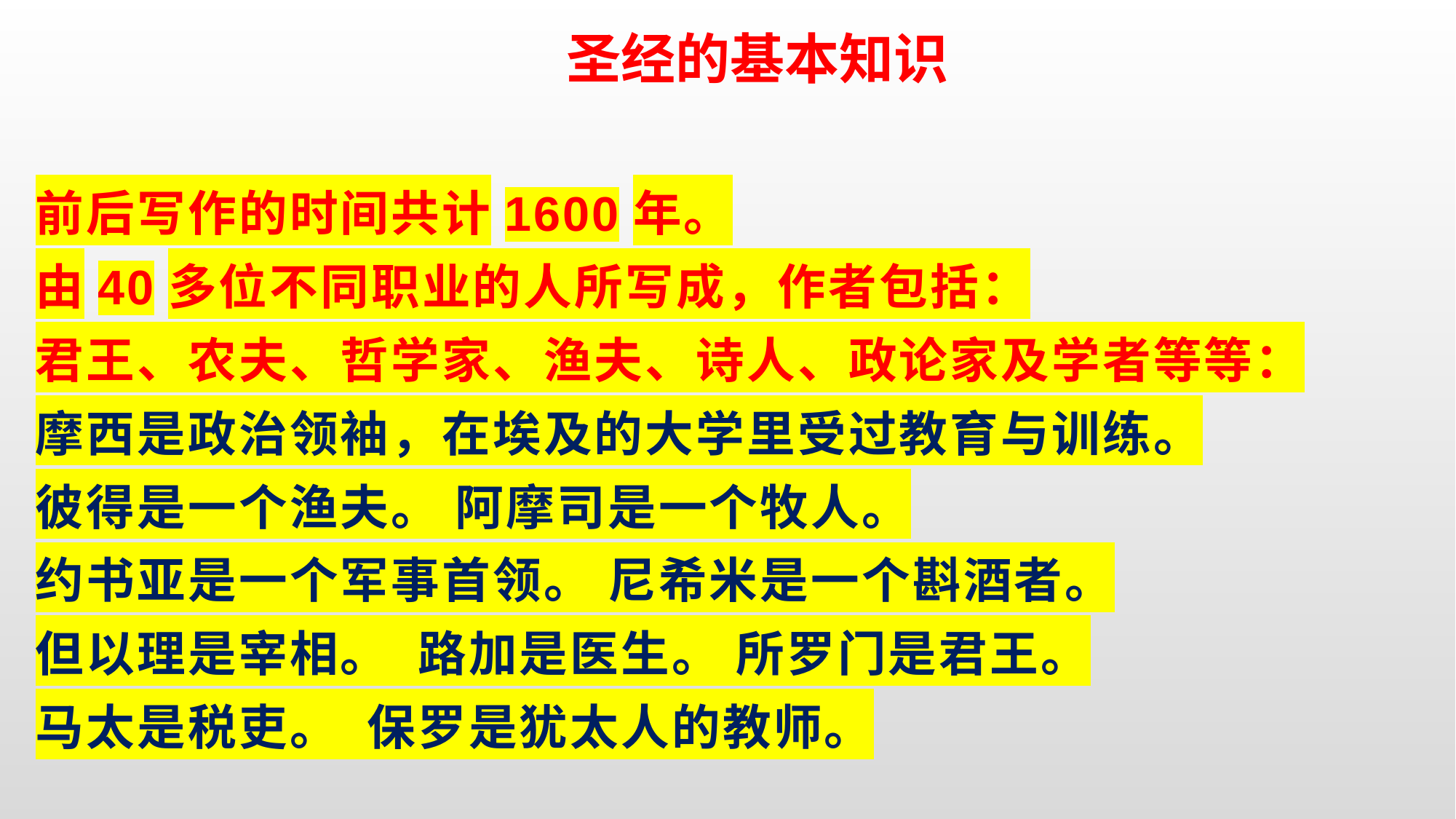

圣经的基本知识
前后写作的时间共计1600年。
由40多位不同职业的人所写成，作者包括：
君王、农夫、哲学家、渔夫、诗人、政论家及学者等等：
摩西是政治领袖，在埃及的大学里受过教育与训练。
彼得是一个渔夫。 阿摩司是一个牧人。
约书亚是一个军事首领。 尼希米是一个斟酒者。
但以理是宰相。  路加是医生。 所罗门是君王。
马太是税吏。  保罗是犹太人的教师。